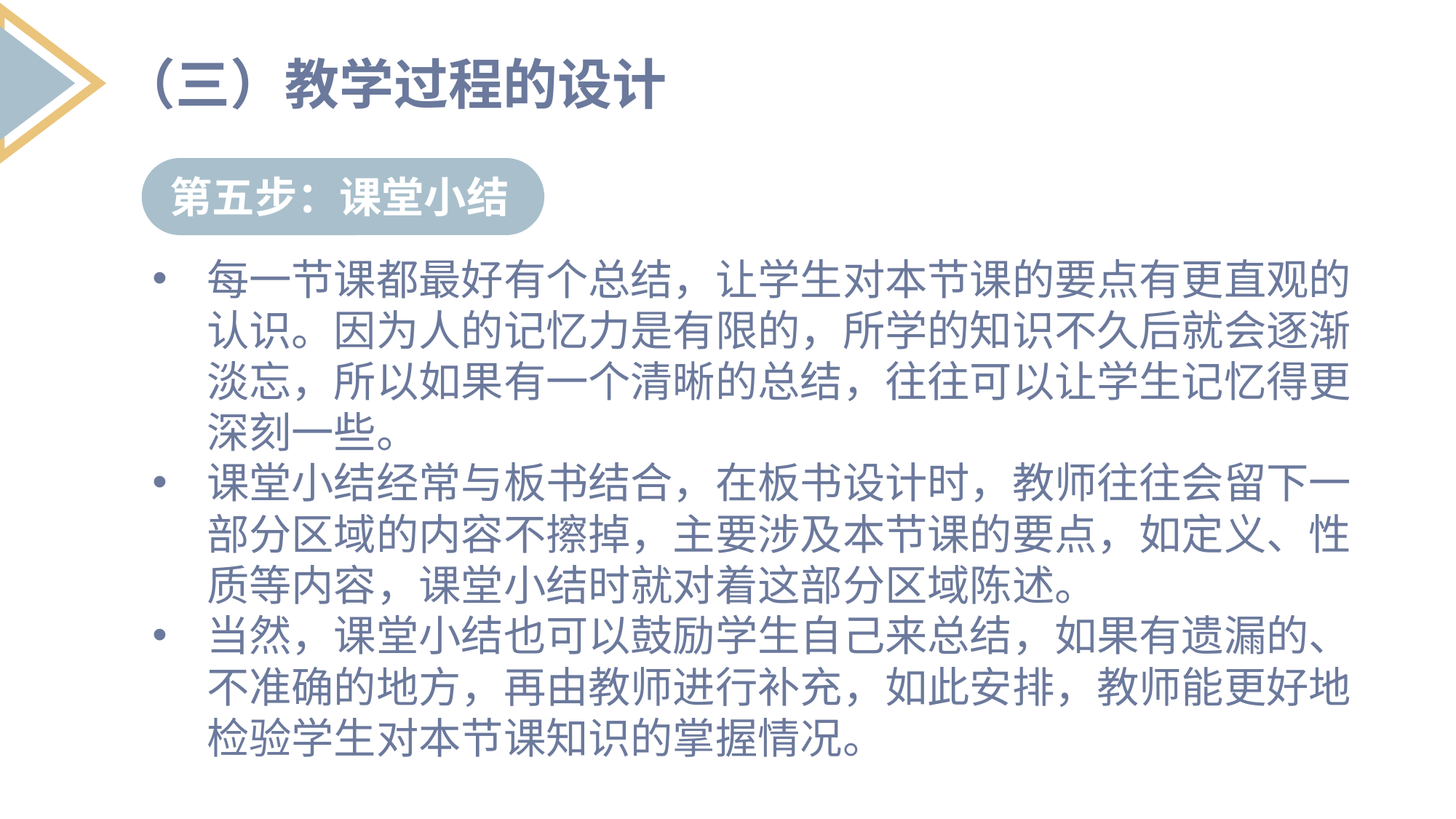

（三）教学过程的设计

第五步：课堂小结
每一节课都最好有个总结，让学生对本节课的要点有更直观的认识。因为人的记忆力是有限的，所学的知识不久后就会逐渐淡忘，所以如果有一个清晰的总结，往往可以让学生记忆得更深刻一些。
课堂小结经常与板书结合，在板书设计时，教师往往会留下一部分区域的内容不擦掉，主要涉及本节课的要点，如定义、性质等内容，课堂小结时就对着这部分区域陈述。
当然，课堂小结也可以鼓励学生自己来总结，如果有遗漏的、不准确的地方，再由教师进行补充，如此安排，教师能更好地检验学生对本节课知识的掌握情况。
列出要点